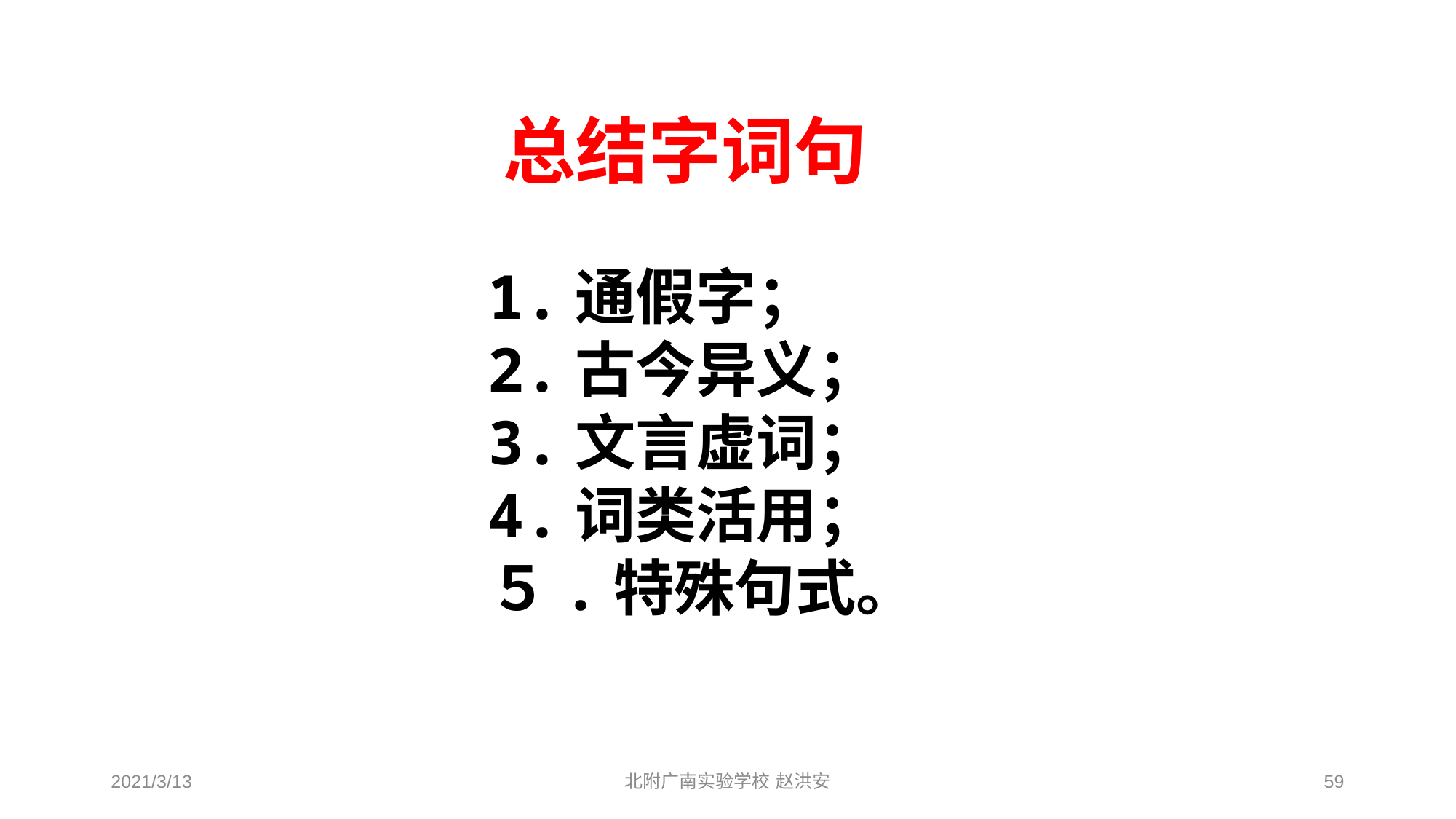

总结字词句
1.通假字；
2.古今异义；
3.文言虚词；
4.词类活用；
５.特殊句式。
2021/3/13
北附广南实验学校 赵洪安
59